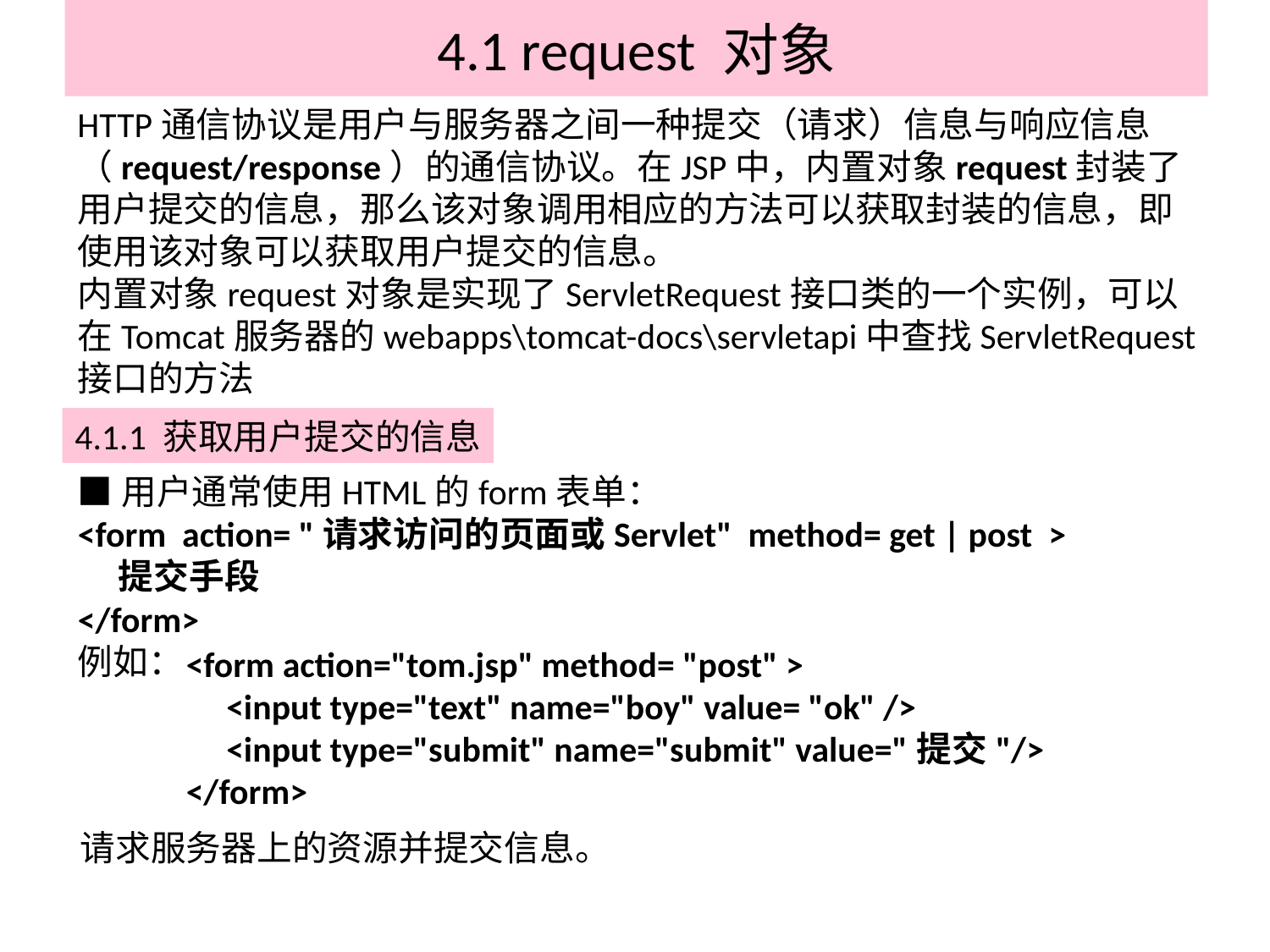

# 4.1 request 对象
HTTP通信协议是用户与服务器之间一种提交（请求）信息与响应信息（request/response）的通信协议。在JSP中，内置对象request封装了用户提交的信息，那么该对象调用相应的方法可以获取封装的信息，即使用该对象可以获取用户提交的信息。
内置对象request对象是实现了ServletRequest接口类的一个实例，可以在Tomcat服务器的webapps\tomcat-docs\servletapi中查找ServletRequest接口的方法
4.1.1 获取用户提交的信息
■用户通常使用HTML的form表单：
<form  action= "请求访问的页面或Servlet"  method= get | post  >
    提交手段
</form>
例如：
<form action="tom.jsp" method= "post" >
     <input type="text" name="boy" value= "ok" />
     <input type="submit" name="submit" value="提交"/>
</form>
请求服务器上的资源并提交信息。